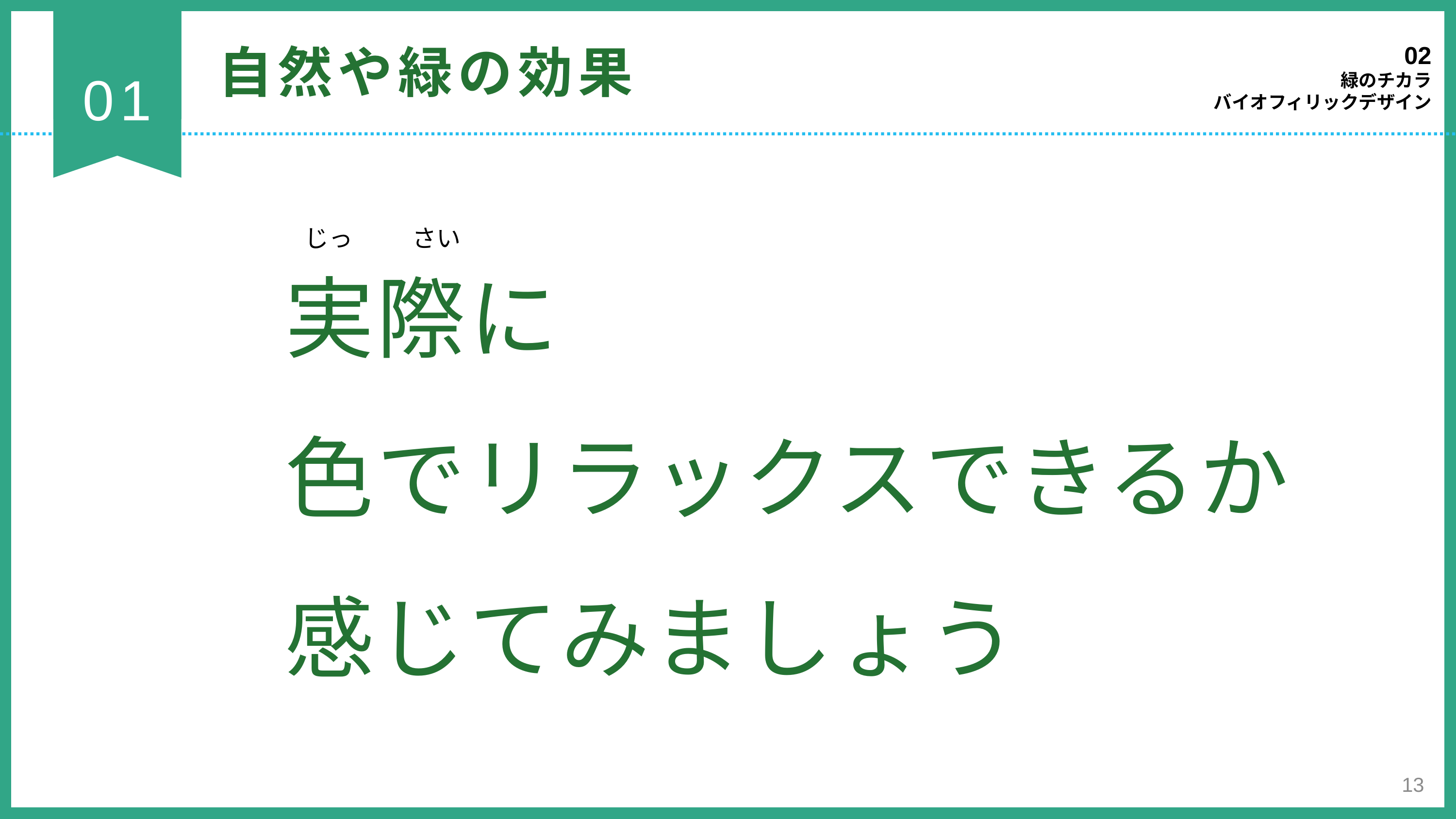

02
緑のチカラ
バイオフィリックデザイン
自然や緑の効果
01

実際に
色でリラックスできるか
感じてみましょう

じっ　　  さい
13